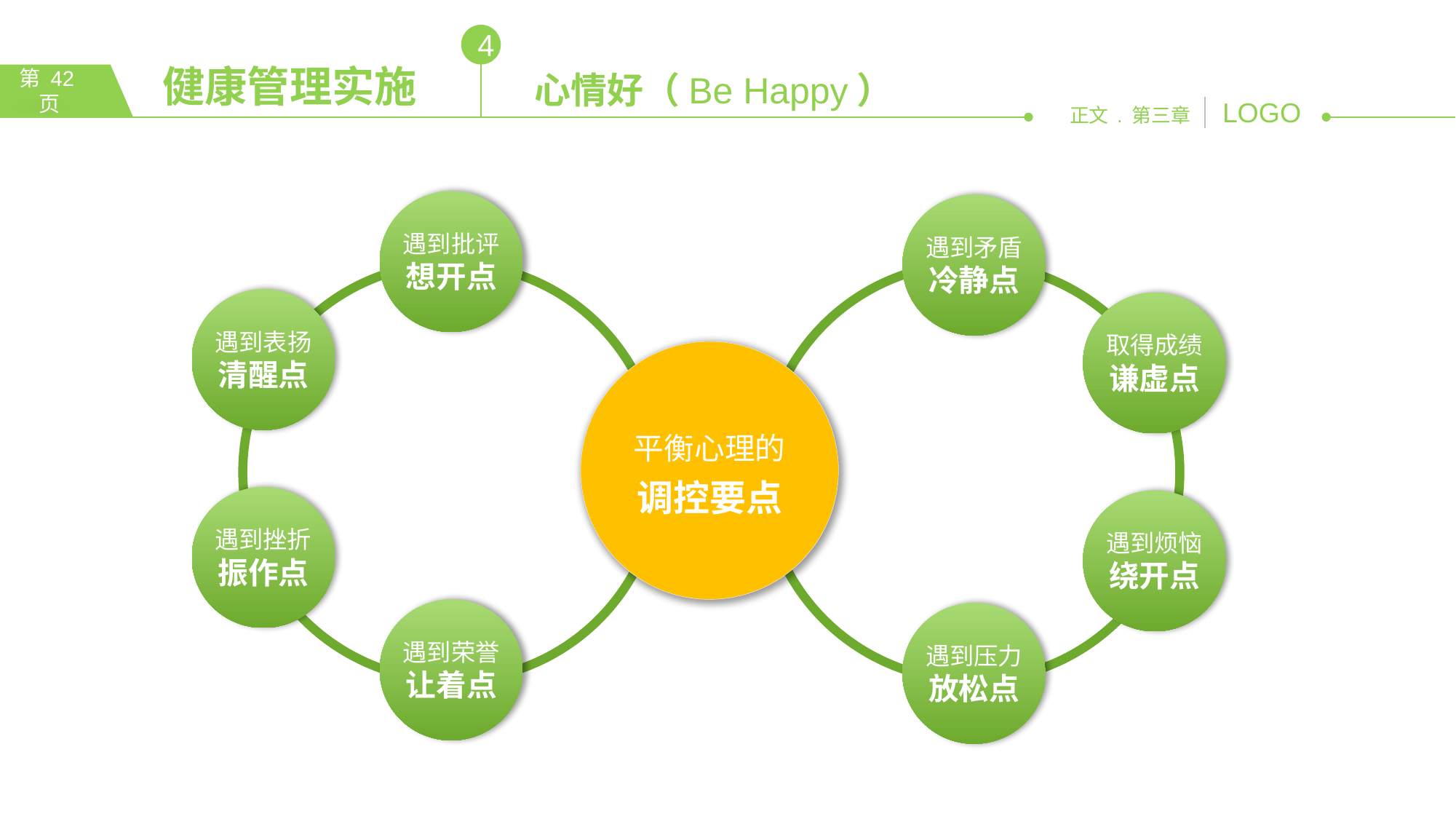

4
心情好（Be Happy）
遇到批评
想开点
遇到矛盾
冷静点

遇到表扬
清醒点
取得成绩
谦虚点
平衡心理的
调控要点
遇到挫折
振作点
遇到烦恼
绕开点
遇到荣誉
让着点
遇到压力
放松点